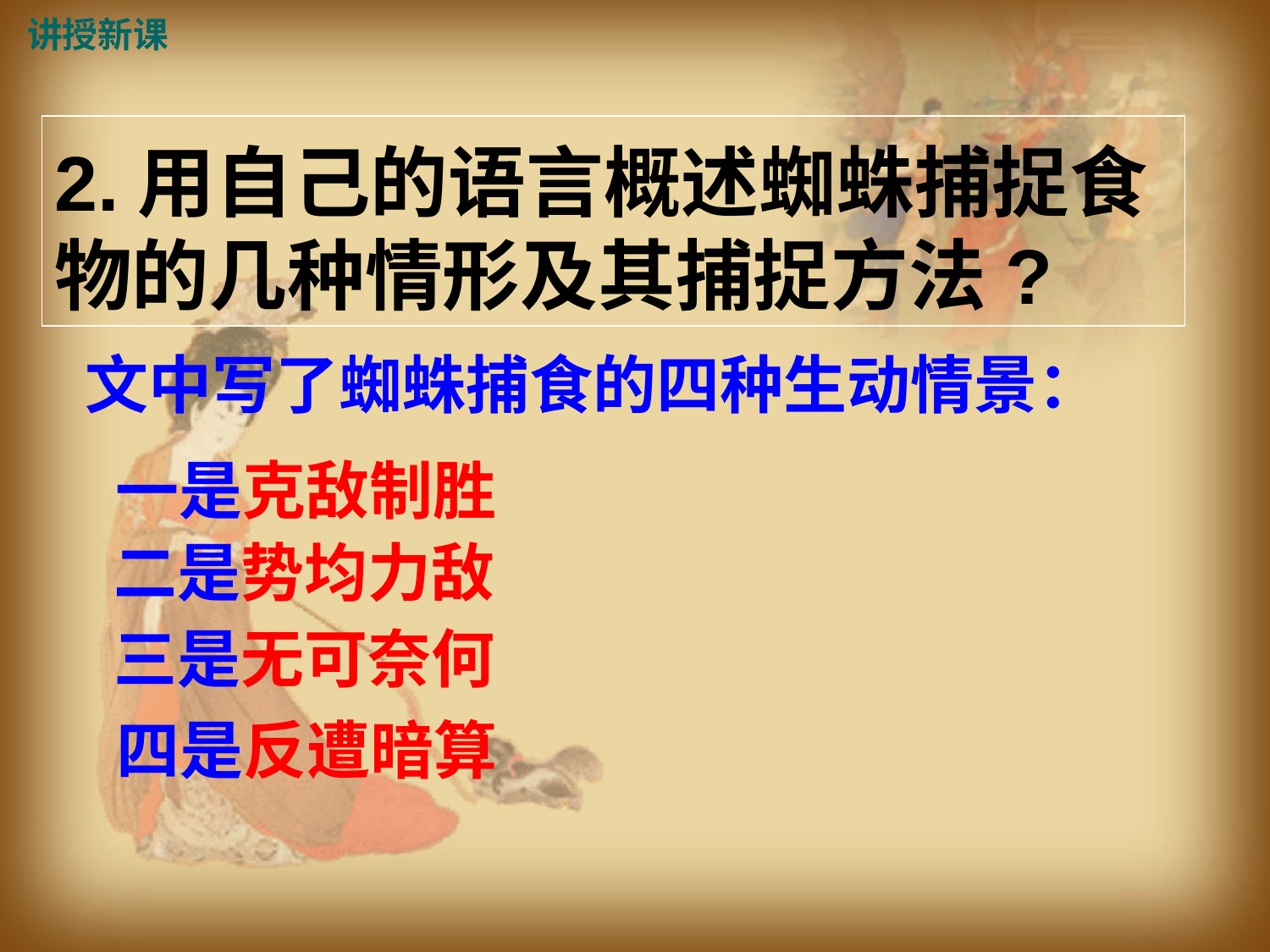

讲授新课
2.用自己的语言概述蜘蛛捕捉食物的几种情形及其捕捉方法?
文中写了蜘蛛捕食的四种生动情景：
一是克敌制胜
二是势均力敌
三是无可奈何
四是反遭暗算